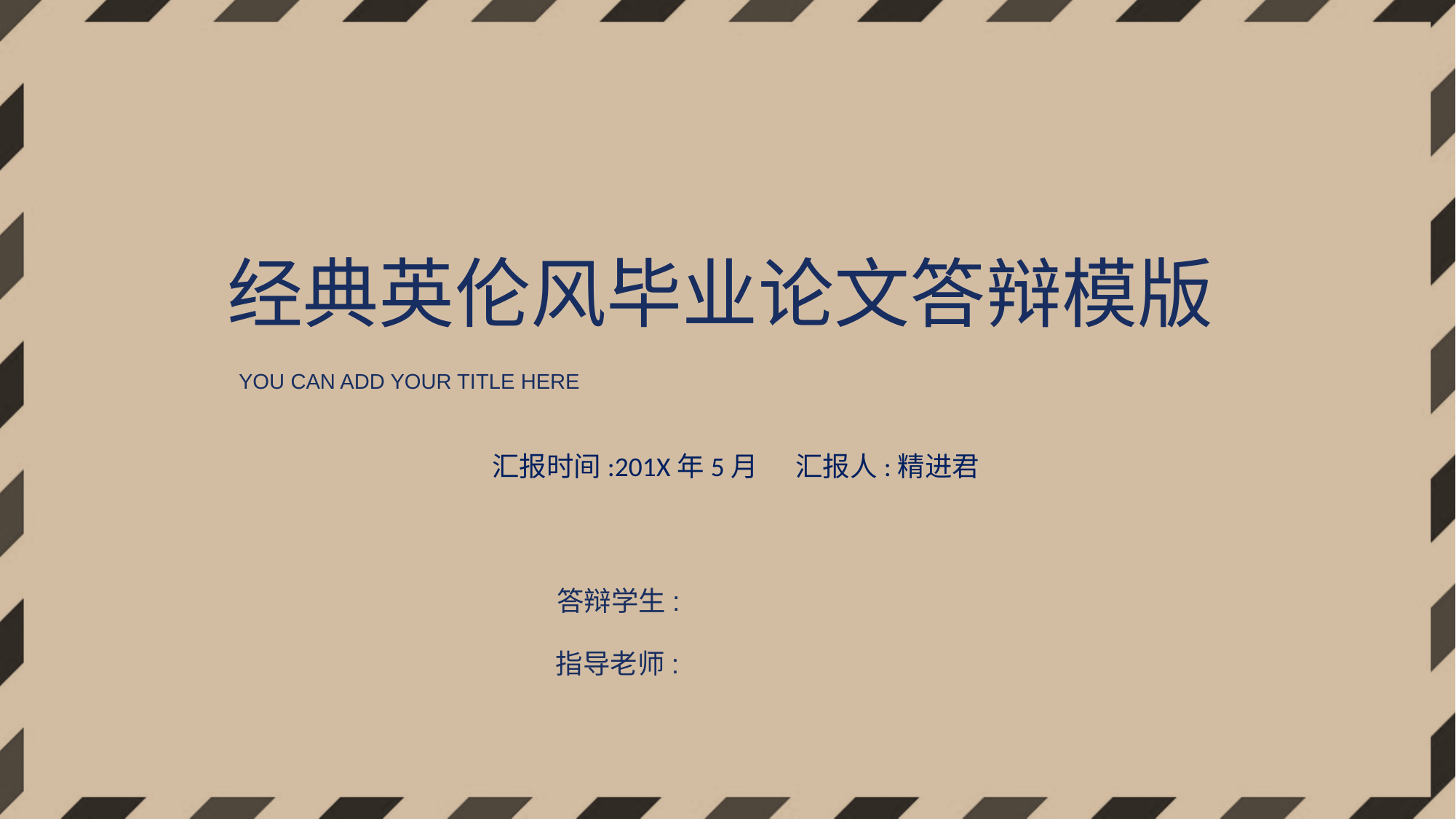

经典英伦风毕业论文答辩模版
YOU CAN ADD YOUR TITLE HERE
汇报时间:201X年5月      汇报人:精进君
答辩学生:
指导老师: